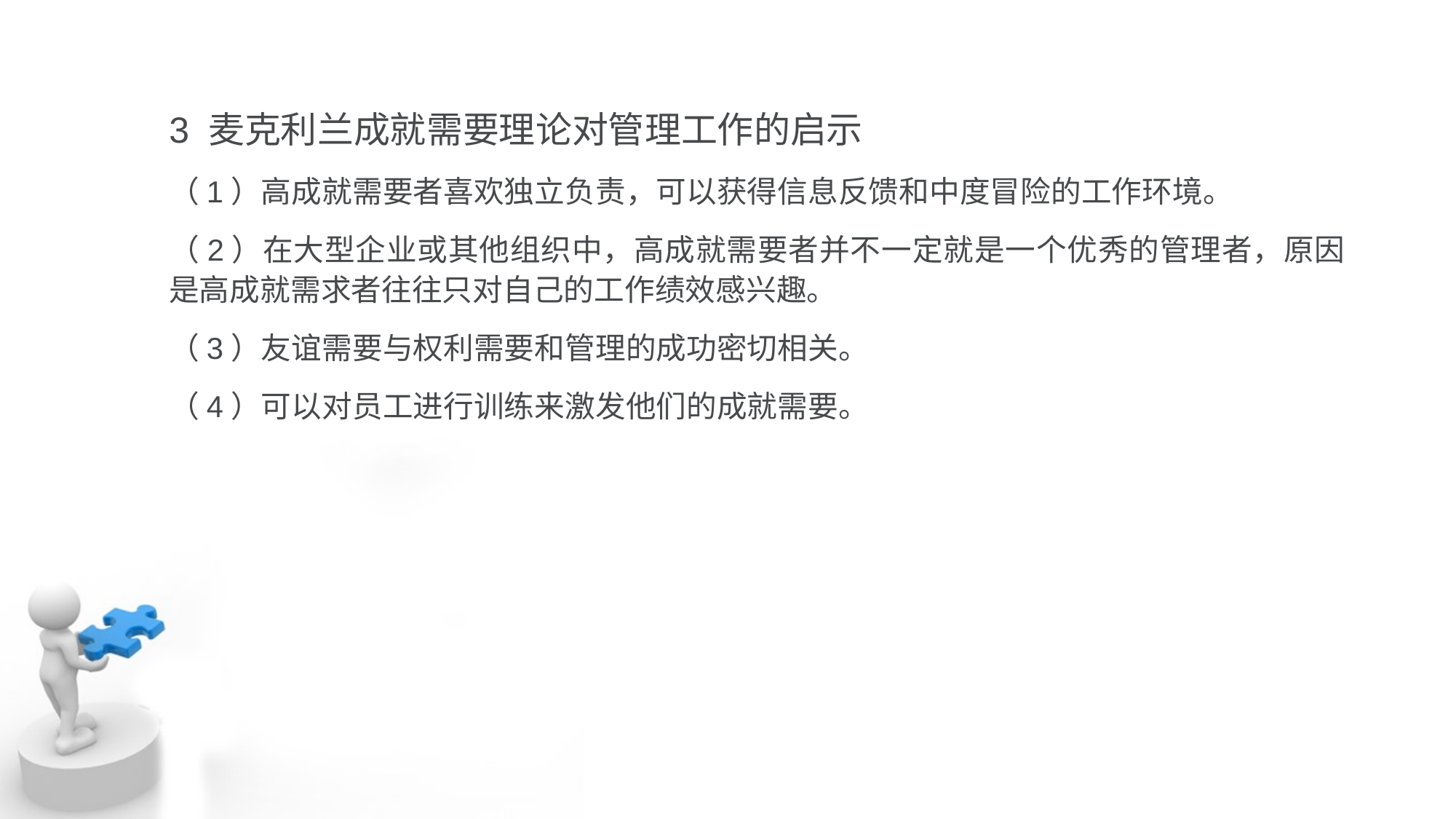

3 麦克利兰成就需要理论对管理工作的启示
（1）高成就需要者喜欢独立负责，可以获得信息反馈和中度冒险的工作环境。
（2）在大型企业或其他组织中，高成就需要者并不一定就是一个优秀的管理者，原因是高成就需求者往往只对自己的工作绩效感兴趣。
（3）友谊需要与权利需要和管理的成功密切相关。
（4）可以对员工进行训练来激发他们的成就需要。